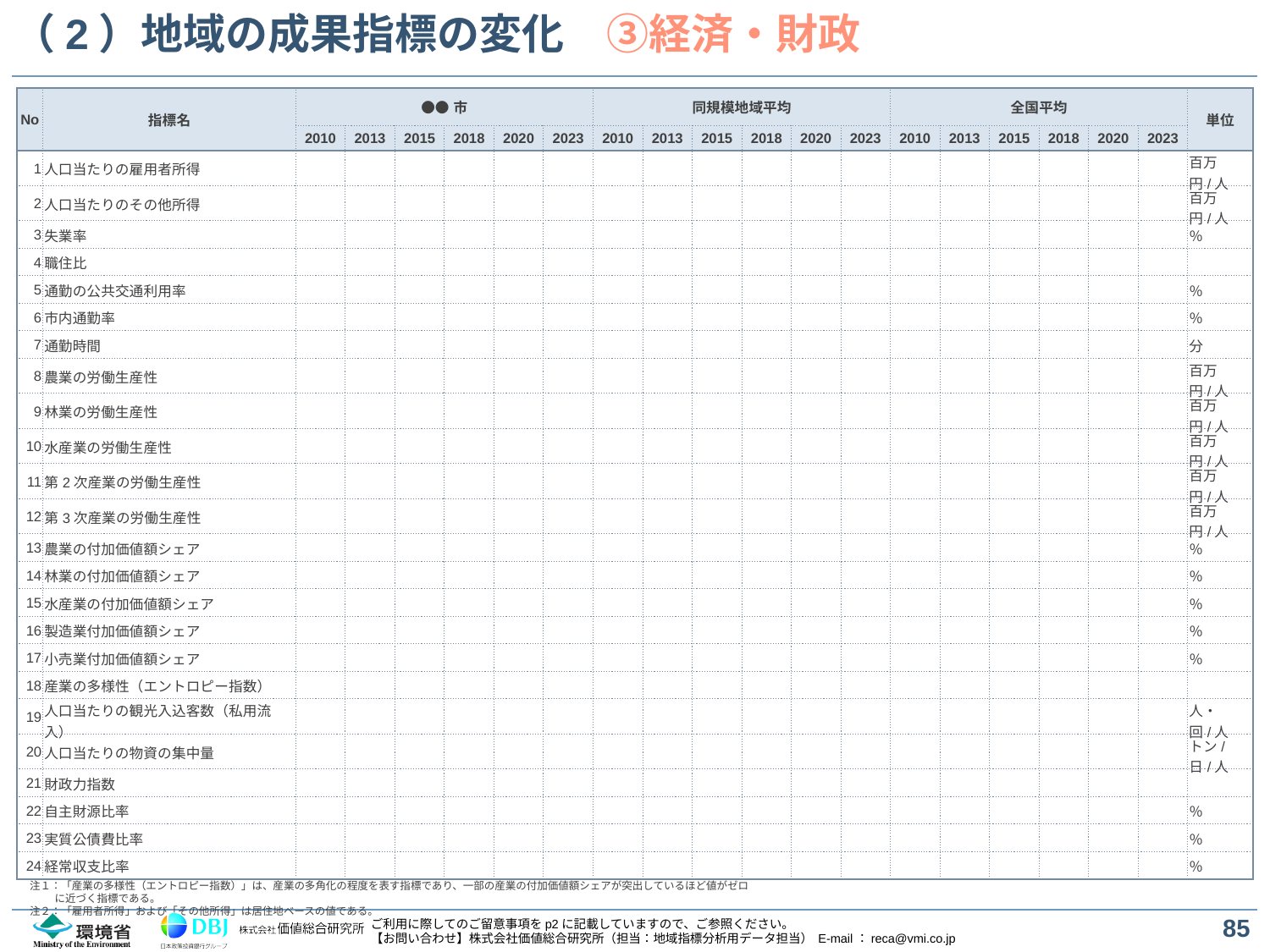

# （2）地域の成果指標の変化　③経済・財政
| No | 指標名 | ●●市 |  |  |  |  |  | 同規模地域平均 |  |  |  |  |  | 全国平均 |  |  |  |  |  | 単位 |
| --- | --- | --- | --- | --- | --- | --- | --- | --- | --- | --- | --- | --- | --- | --- | --- | --- | --- | --- | --- | --- |
|  |  | 2010 | 2013 | 2015 | 2018 | 2020 | 2023 | 2010 | 2013 | 2015 | 2018 | 2020 | 2023 | 2010 | 2013 | 2015 | 2018 | 2020 | 2023 | 単位 |
| 1 | 人口当たりの雇用者所得 |  |  |  |  |  |  |  |  |  |  |  |  |  |  |  |  |  |  | 百万円/人 |
| 2 | 人口当たりのその他所得 |  |  |  |  |  |  |  |  |  |  |  |  |  |  |  |  |  |  | 百万円/人 |
| 3 | 失業率 |  |  |  |  |  |  |  |  |  |  |  |  |  |  |  |  |  |  | ％ |
| 4 | 職住比 |  |  |  |  |  |  |  |  |  |  |  |  |  |  |  |  |  |  |  |
| 5 | 通勤の公共交通利用率 |  |  |  |  |  |  |  |  |  |  |  |  |  |  |  |  |  |  | ％ |
| 6 | 市内通勤率 |  |  |  |  |  |  |  |  |  |  |  |  |  |  |  |  |  |  | ％ |
| 7 | 通勤時間 |  |  |  |  |  |  |  |  |  |  |  |  |  |  |  |  |  |  | 分 |
| 8 | 農業の労働生産性 |  |  |  |  |  |  |  |  |  |  |  |  |  |  |  |  |  |  | 百万円/人 |
| 9 | 林業の労働生産性 |  |  |  |  |  |  |  |  |  |  |  |  |  |  |  |  |  |  | 百万円/人 |
| 10 | 水産業の労働生産性 |  |  |  |  |  |  |  |  |  |  |  |  |  |  |  |  |  |  | 百万円/人 |
| 11 | 第2次産業の労働生産性 |  |  |  |  |  |  |  |  |  |  |  |  |  |  |  |  |  |  | 百万円/人 |
| 12 | 第3次産業の労働生産性 |  |  |  |  |  |  |  |  |  |  |  |  |  |  |  |  |  |  | 百万円/人 |
| 13 | 農業の付加価値額シェア |  |  |  |  |  |  |  |  |  |  |  |  |  |  |  |  |  |  | ％ |
| 14 | 林業の付加価値額シェア |  |  |  |  |  |  |  |  |  |  |  |  |  |  |  |  |  |  | ％ |
| 15 | 水産業の付加価値額シェア |  |  |  |  |  |  |  |  |  |  |  |  |  |  |  |  |  |  | ％ |
| 16 | 製造業付加価値額シェア |  |  |  |  |  |  |  |  |  |  |  |  |  |  |  |  |  |  | ％ |
| 17 | 小売業付加価値額シェア |  |  |  |  |  |  |  |  |  |  |  |  |  |  |  |  |  |  | ％ |
| 18 | 産業の多様性（エントロピー指数） |  |  |  |  |  |  |  |  |  |  |  |  |  |  |  |  |  |  |  |
| 19 | 人口当たりの観光入込客数（私用流入） |  |  |  |  |  |  |  |  |  |  |  |  |  |  |  |  |  |  | 人・回/人 |
| 20 | 人口当たりの物資の集中量 |  |  |  |  |  |  |  |  |  |  |  |  |  |  |  |  |  |  | トン/日/人 |
| 21 | 財政力指数 |  |  |  |  |  |  |  |  |  |  |  |  |  |  |  |  |  |  |  |
| 22 | 自主財源比率 |  |  |  |  |  |  |  |  |  |  |  |  |  |  |  |  |  |  | ％ |
| 23 | 実質公債費比率 |  |  |  |  |  |  |  |  |  |  |  |  |  |  |  |  |  |  | ％ |
| 24 | 経常収支比率 |  |  |  |  |  |  |  |  |  |  |  |  |  |  |  |  |  |  | ％ |
注１：「産業の多様性（エントロピー指数）」は、産業の多角化の程度を表す指標であり、一部の産業の付加価値額シェアが突出しているほど値がゼロに近づく指標である。
注２：「雇用者所得」および「その他所得」は居住地ベースの値である。
85